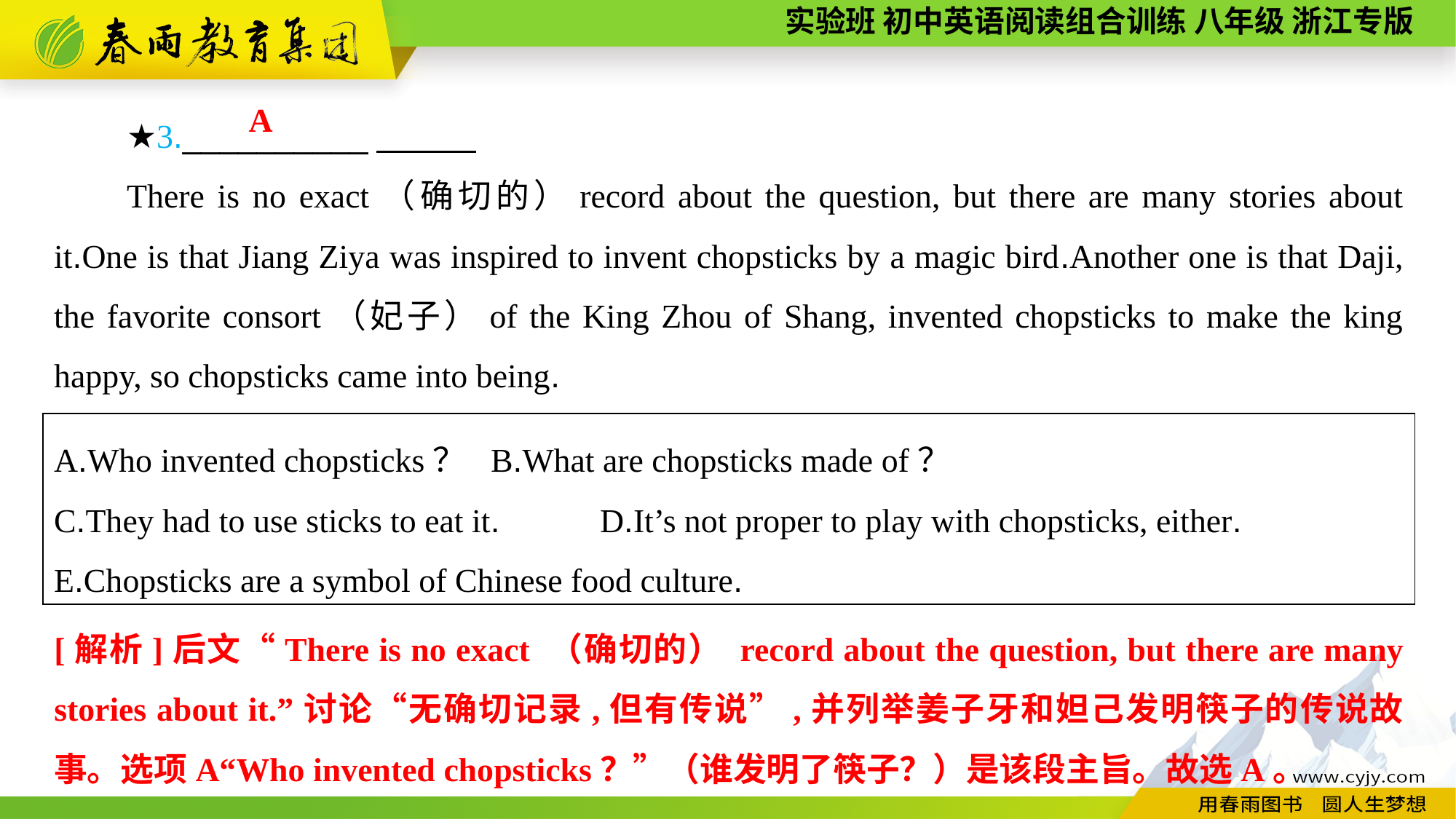

★3.__________
There is no exact（确切的）record about the question, but there are many stories about it.One is that Jiang Ziya was inspired to invent chopsticks by a magic bird.Another one is that Daji, the favorite consort（妃子）of the King Zhou of Shang, invented chopsticks to make the king happy, so chopsticks came into being.
A
A.Who invented chopsticks？	B.What are chopsticks made of？
C.They had to use sticks to eat it.	D.It’s not proper to play with chopsticks, either.
E.Chopsticks are a symbol of Chinese food culture.
[解析]后文“There is no exact （确切的） record about the question, but there are many stories about it.”讨论“无确切记录,但有传说”,并列举姜子牙和妲己发明筷子的传说故事。选项A“Who invented chopsticks？”（谁发明了筷子？）是该段主旨。故选A。